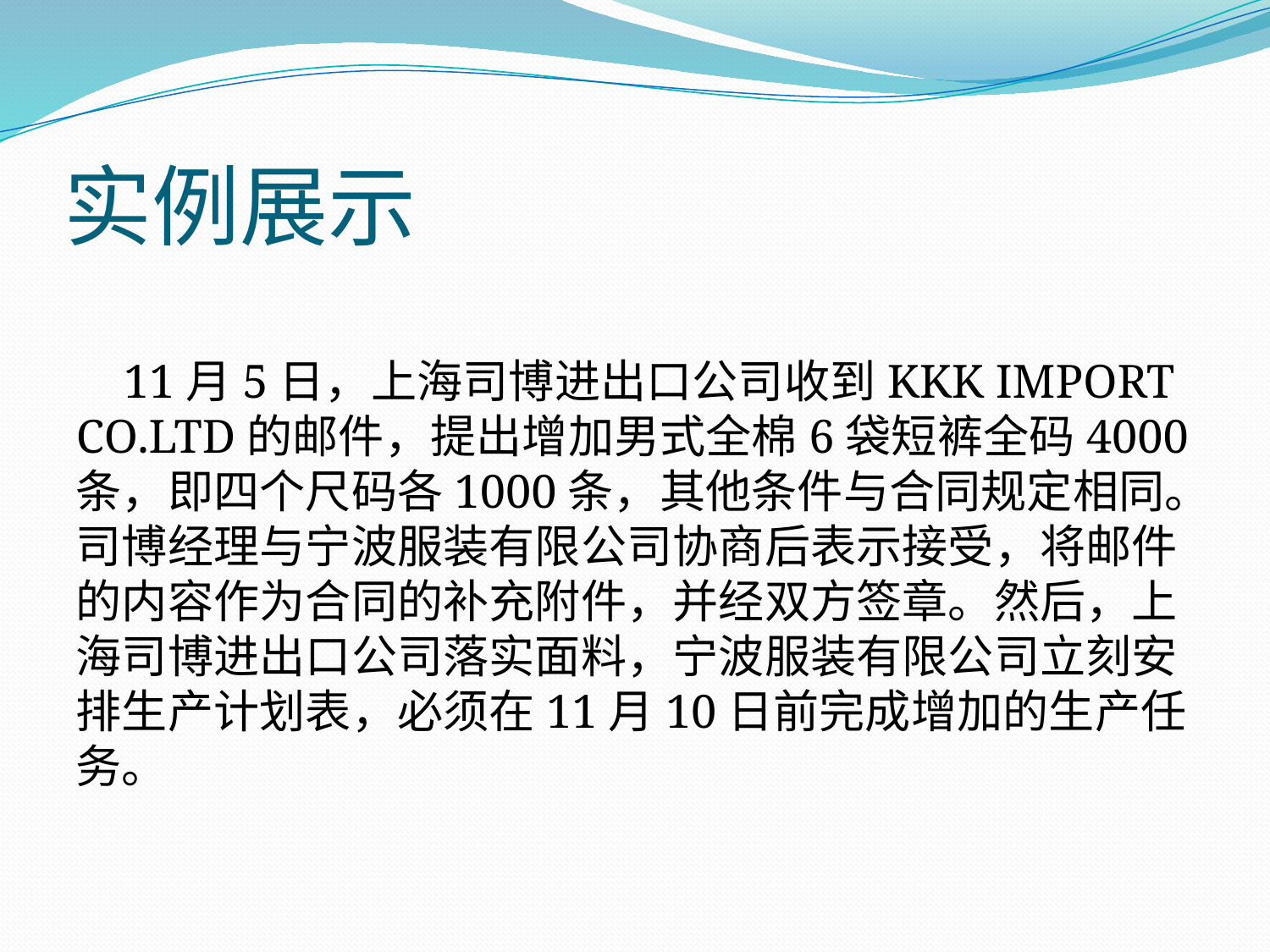

# 实例展示
    11月5日，上海司博进出口公司收到KKK IMPORT CO.LTD的邮件，提出增加男式全棉6袋短裤全码4000条，即四个尺码各1000条，其他条件与合同规定相同。司博经理与宁波服装有限公司协商后表示接受，将邮件的内容作为合同的补充附件，并经双方签章。然后，上海司博进出口公司落实面料，宁波服装有限公司立刻安排生产计划表，必须在11月10日前完成增加的生产任务。